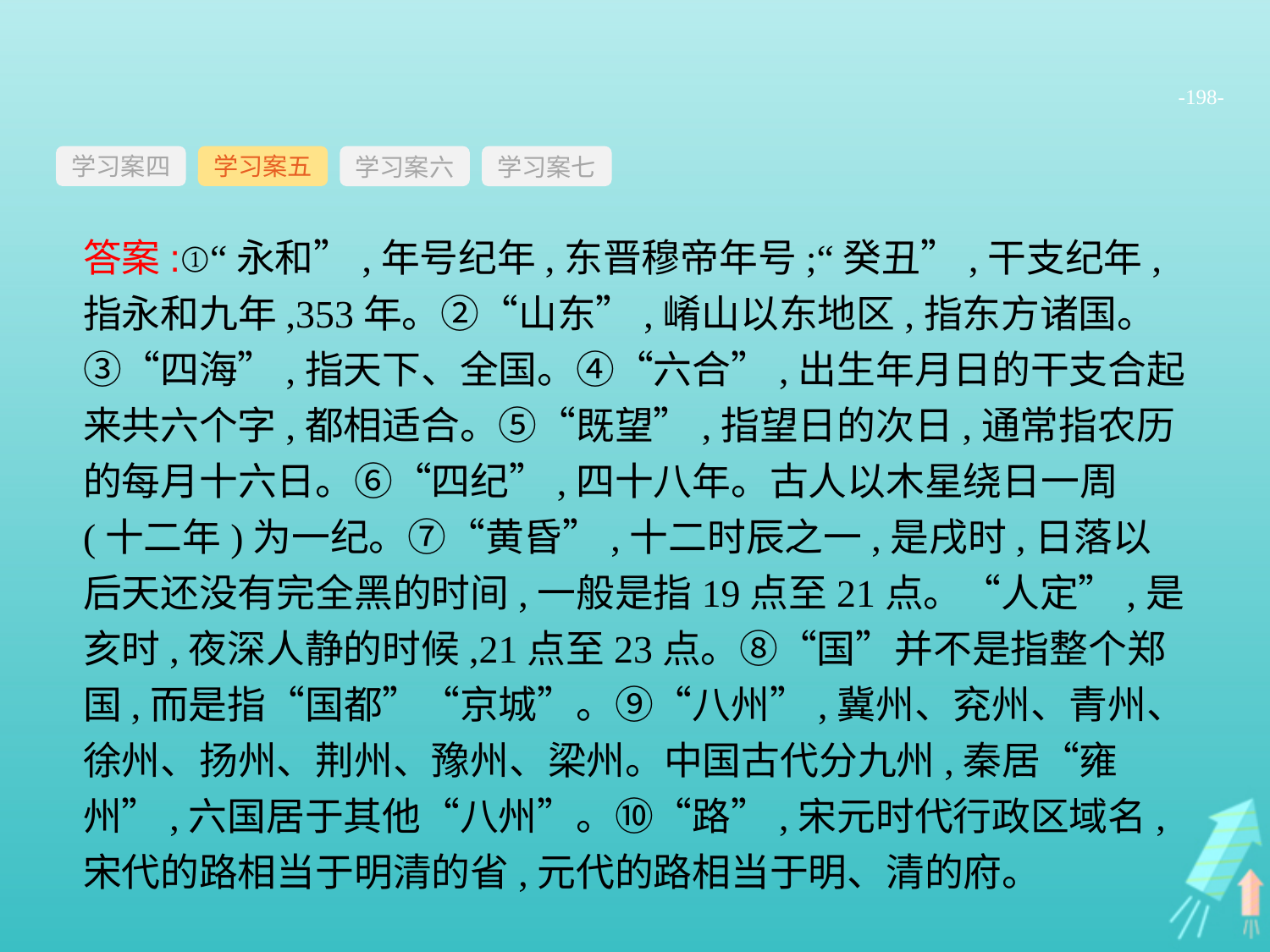

-198-
学习案四
学习案六
学习案七
学习案五
答案:①“永和”,年号纪年,东晋穆帝年号;“癸丑”,干支纪年,指永和九年,353年。②“山东”,崤山以东地区,指东方诸国。③“四海”,指天下、全国。④“六合”,出生年月日的干支合起来共六个字,都相适合。⑤“既望”,指望日的次日,通常指农历的每月十六日。⑥“四纪”,四十八年。古人以木星绕日一周(十二年)为一纪。⑦“黄昏”,十二时辰之一,是戌时,日落以后天还没有完全黑的时间,一般是指19点至21点。“人定”,是亥时,夜深人静的时候,21点至23点。⑧“国”并不是指整个郑国,而是指“国都”“京城”。⑨“八州”,冀州、兖州、青州、徐州、扬州、荆州、豫州、梁州。中国古代分九州,秦居“雍州”,六国居于其他“八州”。⑩“路”,宋元时代行政区域名,宋代的路相当于明清的省,元代的路相当于明、清的府。